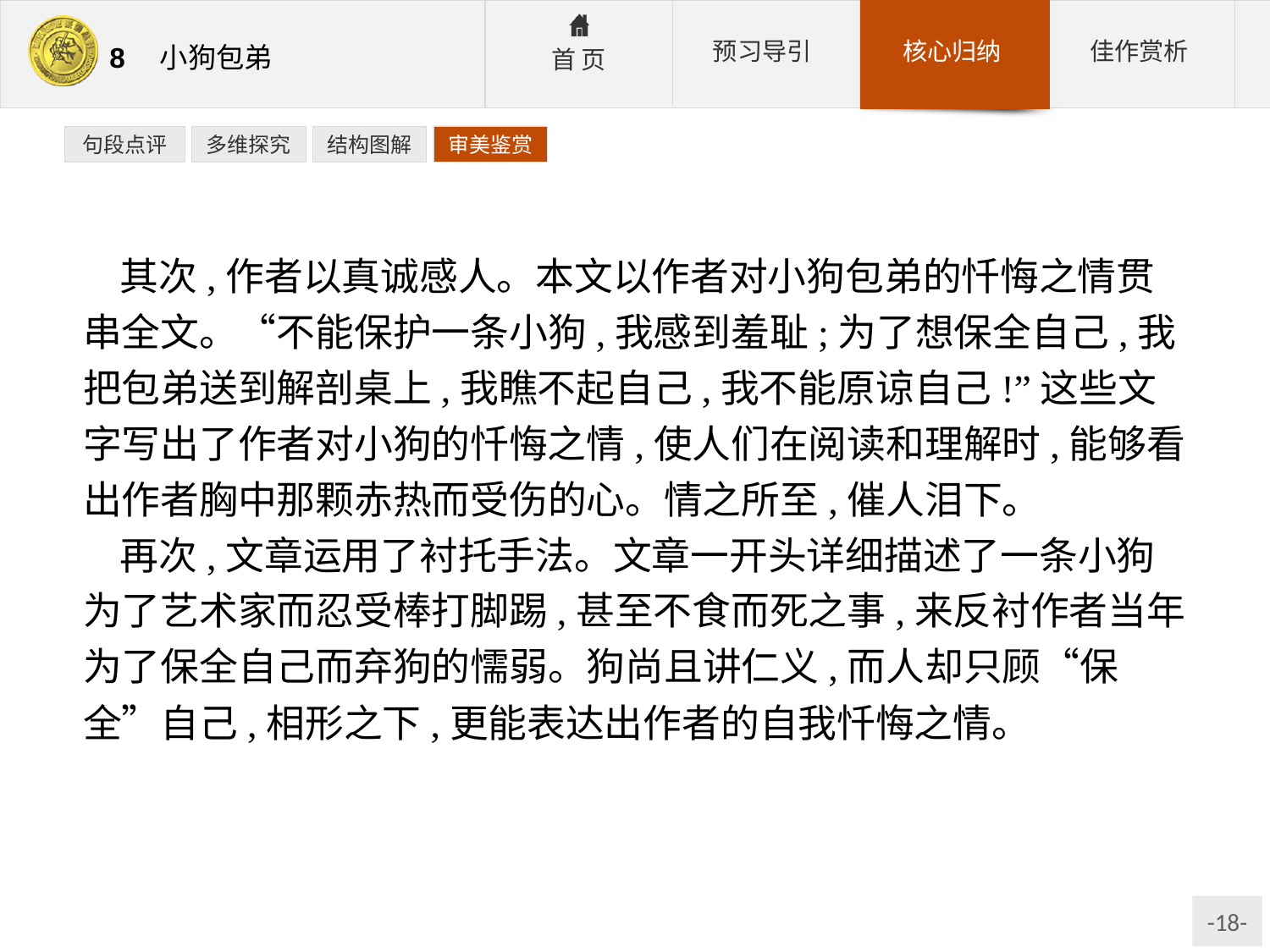

句段点评
多维探究
结构图解
审美鉴赏
其次,作者以真诚感人。本文以作者对小狗包弟的忏悔之情贯串全文。“不能保护一条小狗,我感到羞耻;为了想保全自己,我把包弟送到解剖桌上,我瞧不起自己,我不能原谅自己!”这些文字写出了作者对小狗的忏悔之情,使人们在阅读和理解时,能够看出作者胸中那颗赤热而受伤的心。情之所至,催人泪下。
再次,文章运用了衬托手法。文章一开头详细描述了一条小狗为了艺术家而忍受棒打脚踢,甚至不食而死之事,来反衬作者当年为了保全自己而弃狗的懦弱。狗尚且讲仁义,而人却只顾“保全”自己,相形之下,更能表达出作者的自我忏悔之情。